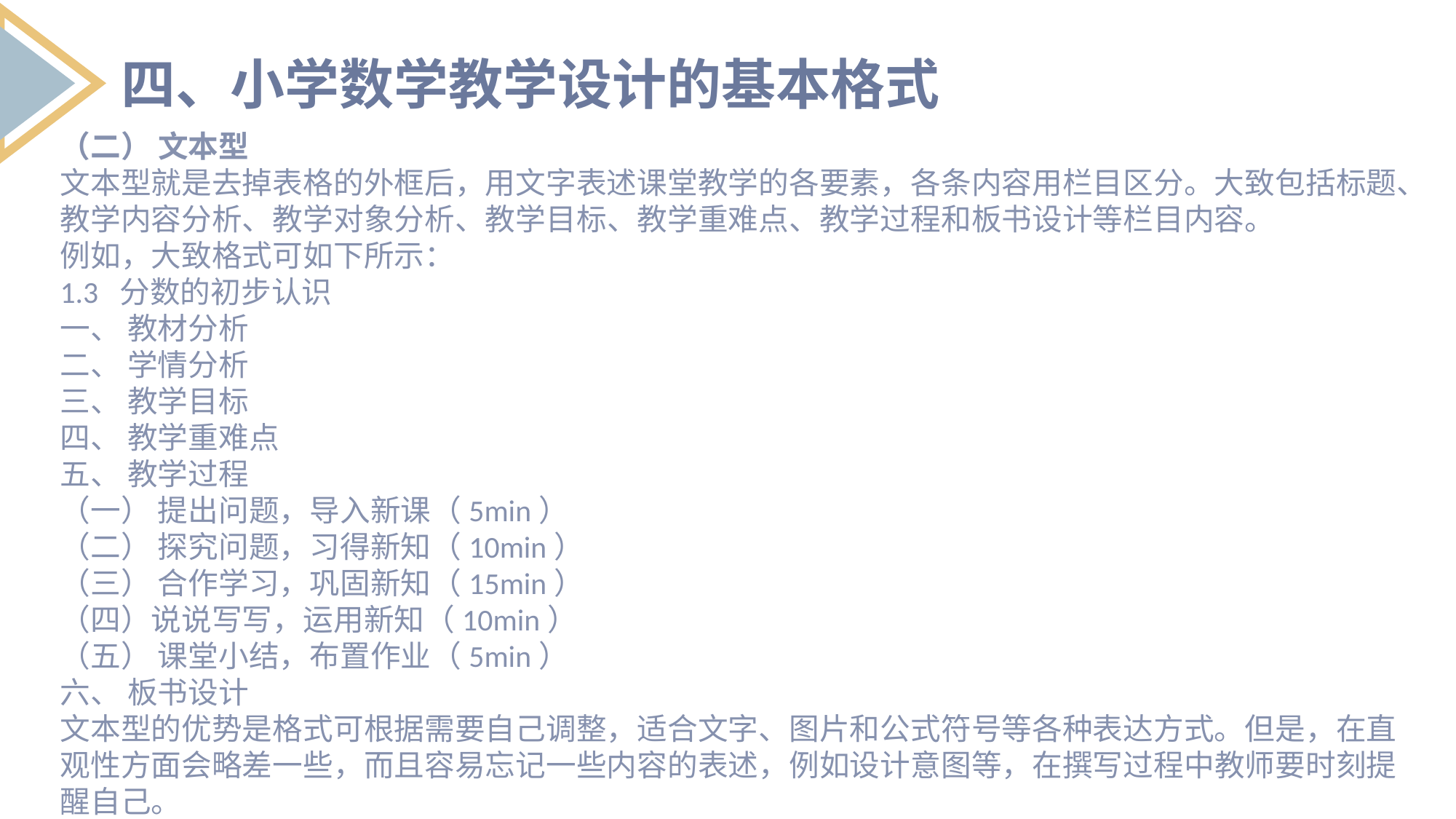

四、小学数学教学设计的基本格式

（二） 文本型
文本型就是去掉表格的外框后，用文字表述课堂教学的各要素，各条内容用栏目区分。大致包括标题、教学内容分析、教学对象分析、教学目标、教学重难点、教学过程和板书设计等栏目内容。
例如，大致格式可如下所示：
1.3  分数的初步认识
一、 教材分析
二、 学情分析
三、 教学目标
四、 教学重难点
五、 教学过程
（一） 提出问题，导入新课（5min）
（二） 探究问题，习得新知（10min）
（三） 合作学习，巩固新知（15min）
（四）说说写写，运用新知（10min）
（五） 课堂小结，布置作业（5min）
六、 板书设计
文本型的优势是格式可根据需要自己调整，适合文字、图片和公式符号等各种表达方式。但是，在直观性方面会略差一些，而且容易忘记一些内容的表述，例如设计意图等，在撰写过程中教师要时刻提醒自己。
列出要点